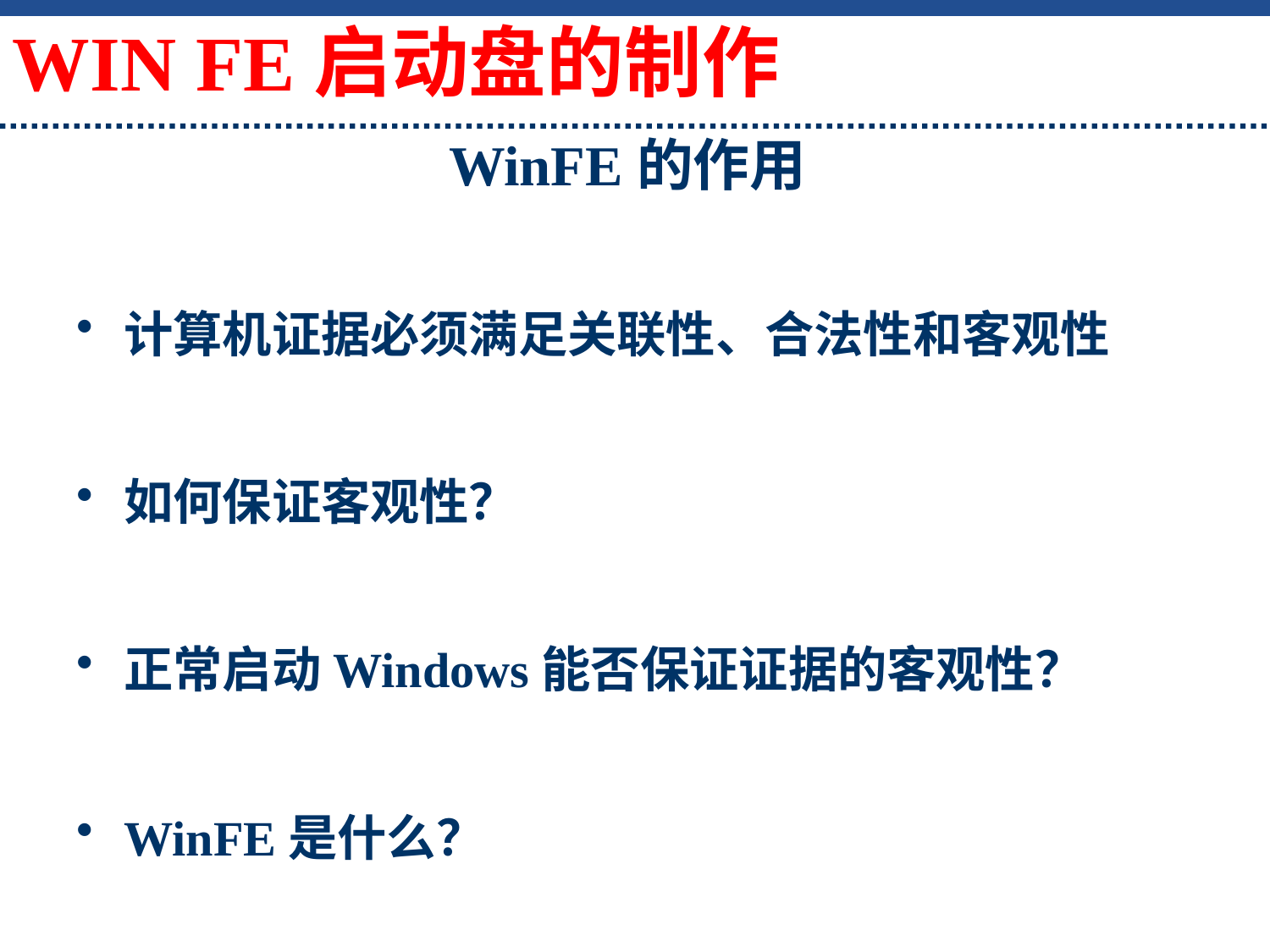

WIN FE启动盘的制作
# WinFE的作用
计算机证据必须满足关联性、合法性和客观性

如何保证客观性？

正常启动Windows能否保证证据的客观性？

WinFE是什么？